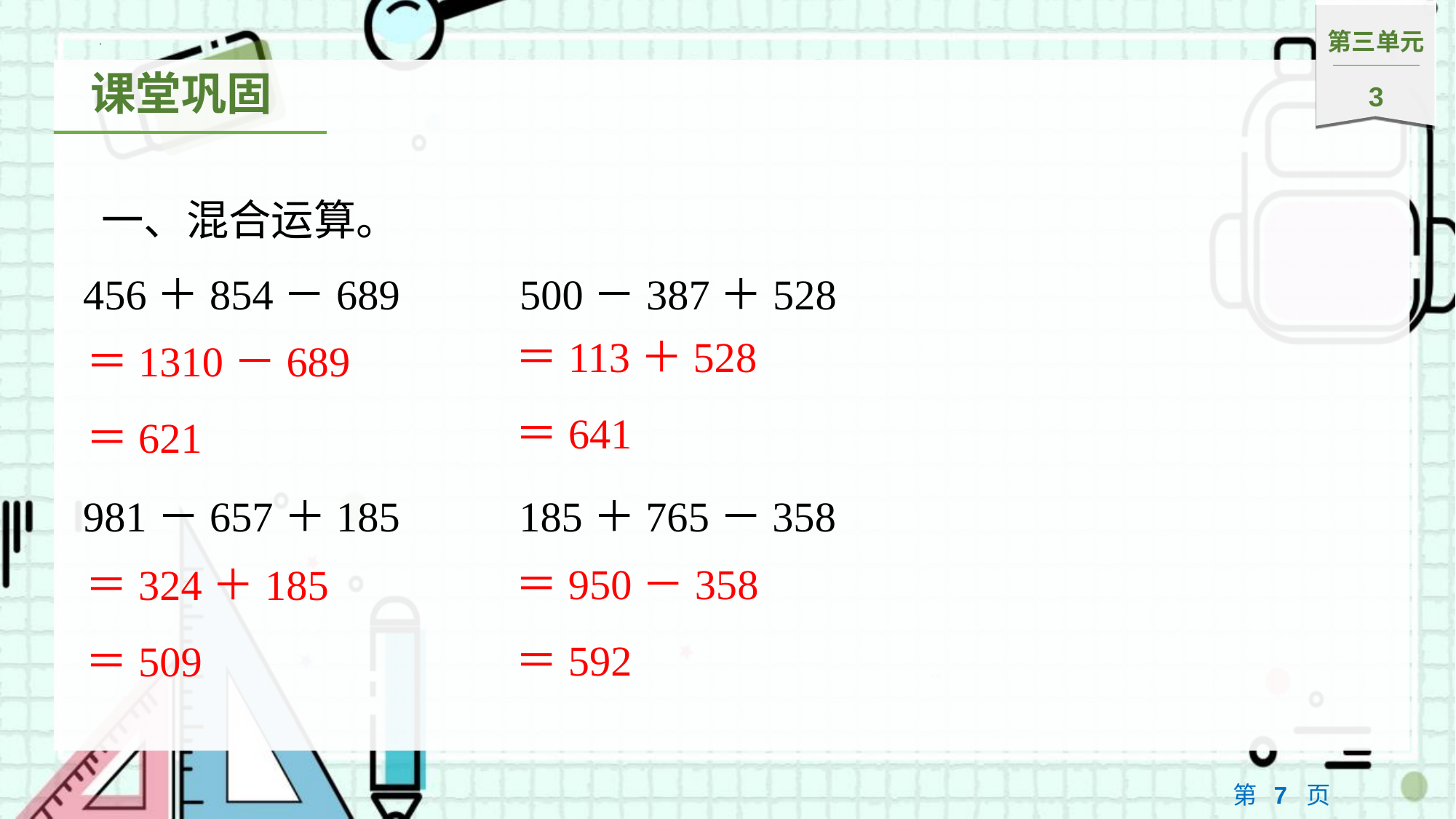

一、混合运算。
456＋854－689		500－387＋528
＝113＋528
＝641
＝1310－689
＝621
981－657＋185 		185＋765－358
＝950－358
＝592
＝324＋185
＝509